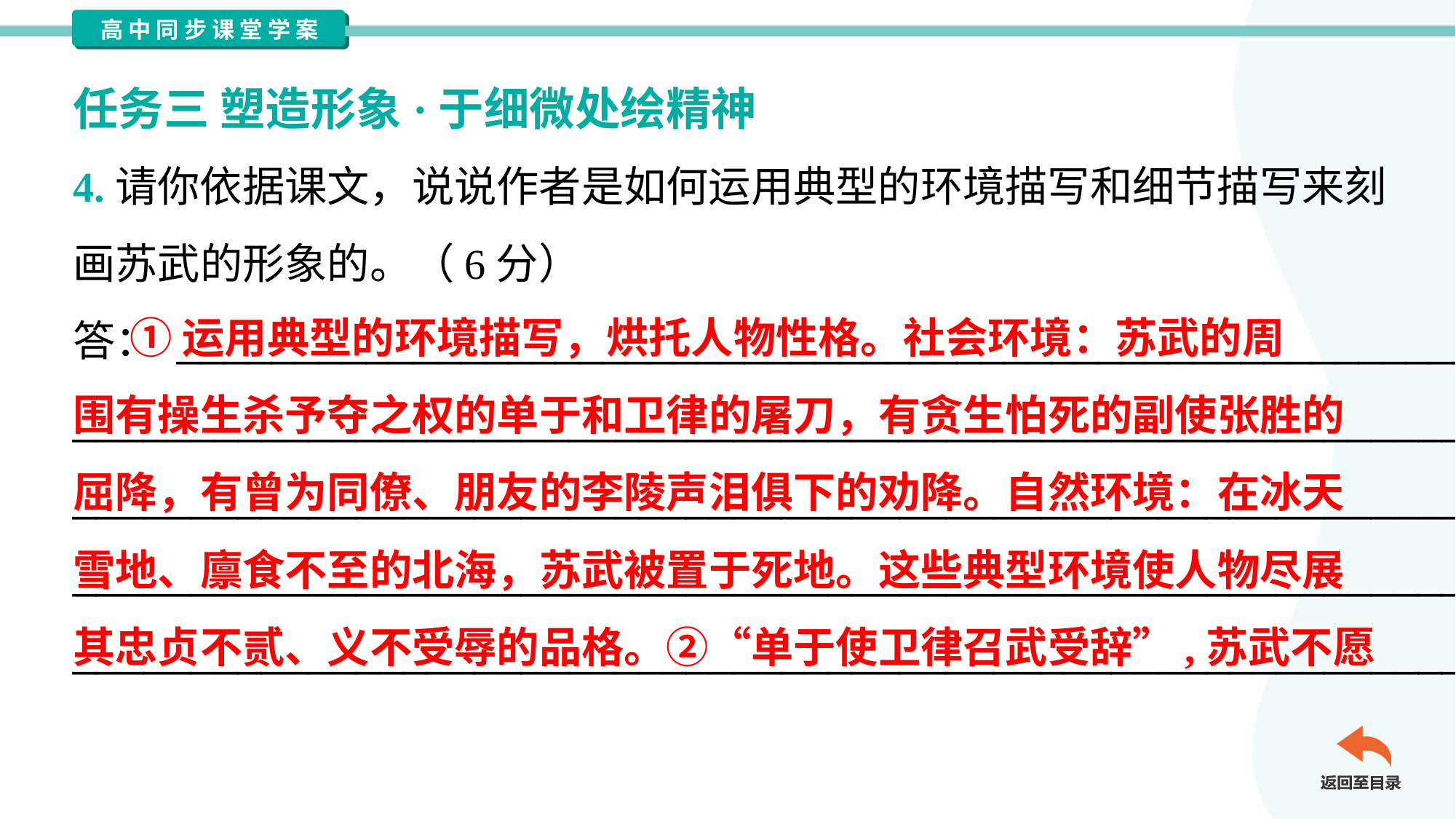

任务三 塑造形象·于细微处绘精神
4.请你依据课文，说说作者是如何运用典型的环境描写和细节描写来刻
画苏武的形象的。（6分）
答： ________________________________________________________
_____________________________________________________________
_____________________________________________________________
_____________________________________________________________
_____________________________________________________________
      ①运用典型的环境描写，烘托人物性格。社会环境：苏武的周
围有操生杀予夺之权的单于和卫律的屠刀，有贪生怕死的副使张胜的
屈降，有曾为同僚、朋友的李陵声泪俱下的劝降。自然环境：在冰天
雪地、廪食不至的北海，苏武被置于死地。这些典型环境使人物尽展
其忠贞不贰、义不受辱的品格。②“单于使卫律召武受辞”,苏武不愿